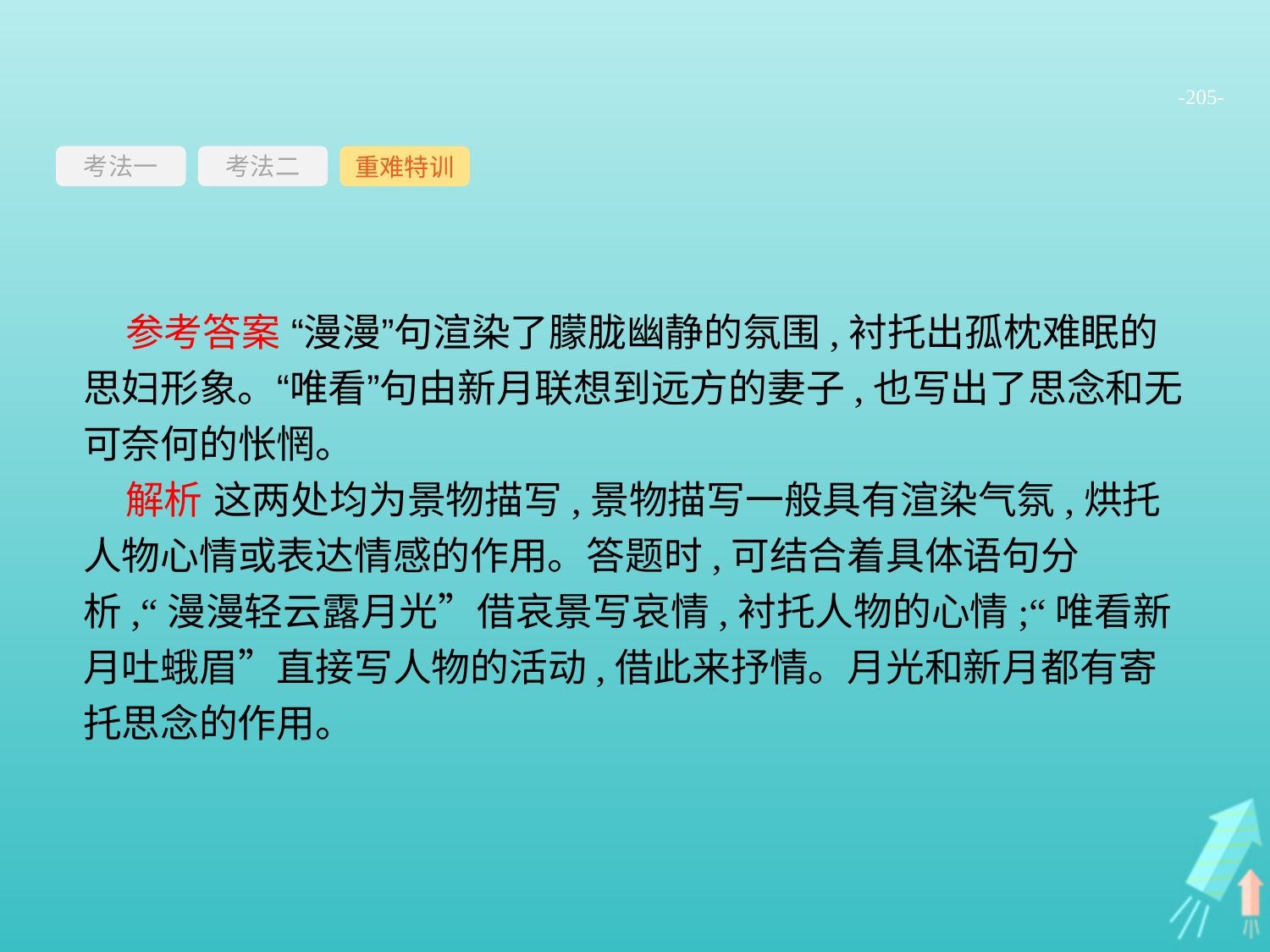

-205-
考法一
重难特训
考法二
参考答案 “漫漫”句渲染了朦胧幽静的氛围,衬托出孤枕难眠的思妇形象。“唯看”句由新月联想到远方的妻子,也写出了思念和无可奈何的怅惘。
解析 这两处均为景物描写,景物描写一般具有渲染气氛,烘托人物心情或表达情感的作用。答题时,可结合着具体语句分析,“漫漫轻云露月光”借哀景写哀情,衬托人物的心情;“唯看新月吐蛾眉”直接写人物的活动,借此来抒情。月光和新月都有寄托思念的作用。